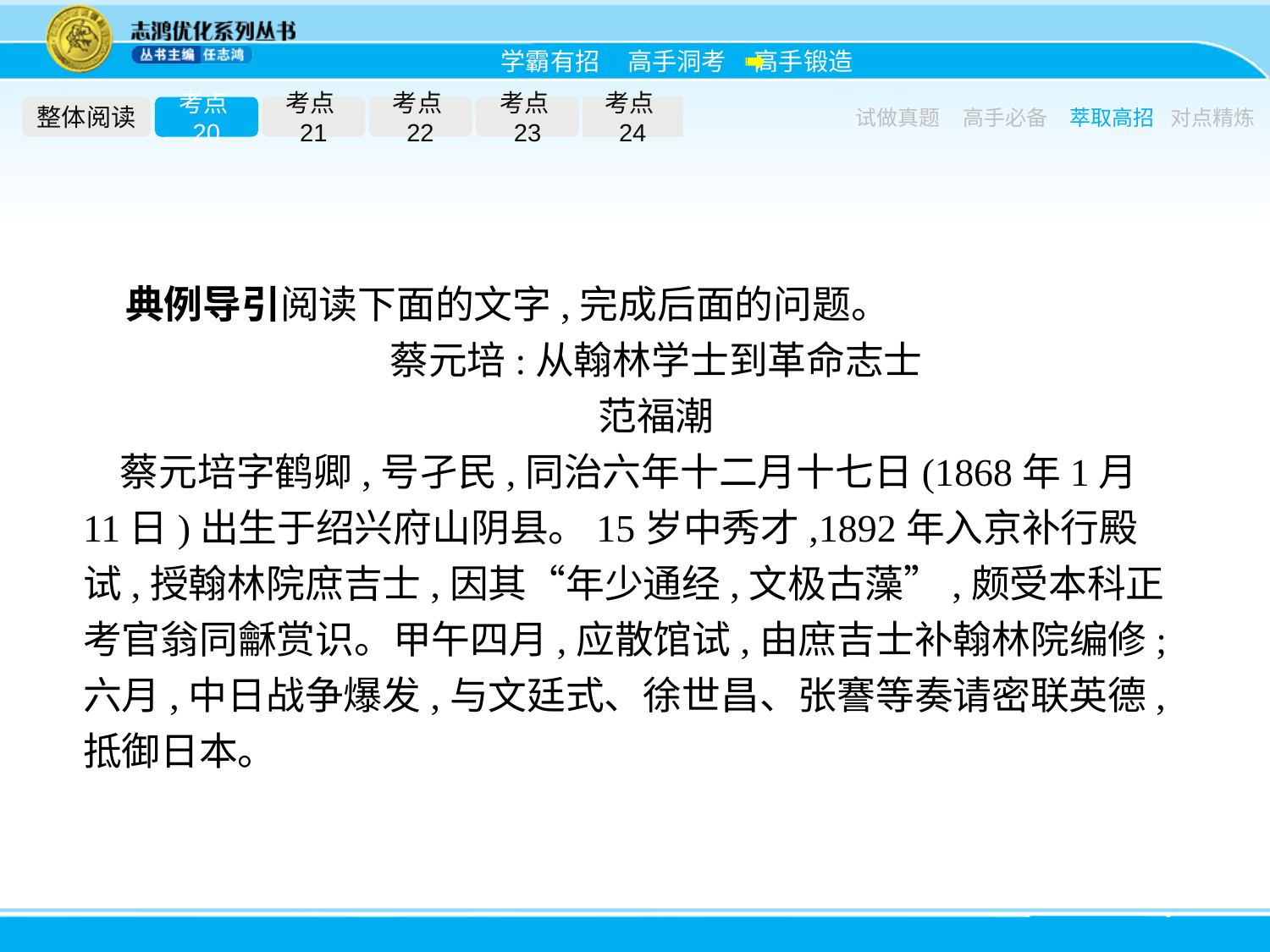

整体阅读
考点20
考点21
考点22
考点23
考点24
试做真题
高手必备
萃取高招
对点精炼
典例导引阅读下面的文字,完成后面的问题。
蔡元培:从翰林学士到革命志士
范福潮
蔡元培字鹤卿,号孑民,同治六年十二月十七日(1868年1月 11日)出生于绍兴府山阴县。15岁中秀才,1892年入京补行殿试,授翰林院庶吉士,因其“年少通经,文极古藻”,颇受本科正考官翁同龢赏识。甲午四月,应散馆试,由庶吉士补翰林院编修;六月,中日战争爆发,与文廷式、徐世昌、张謇等奏请密联英德,抵御日本。